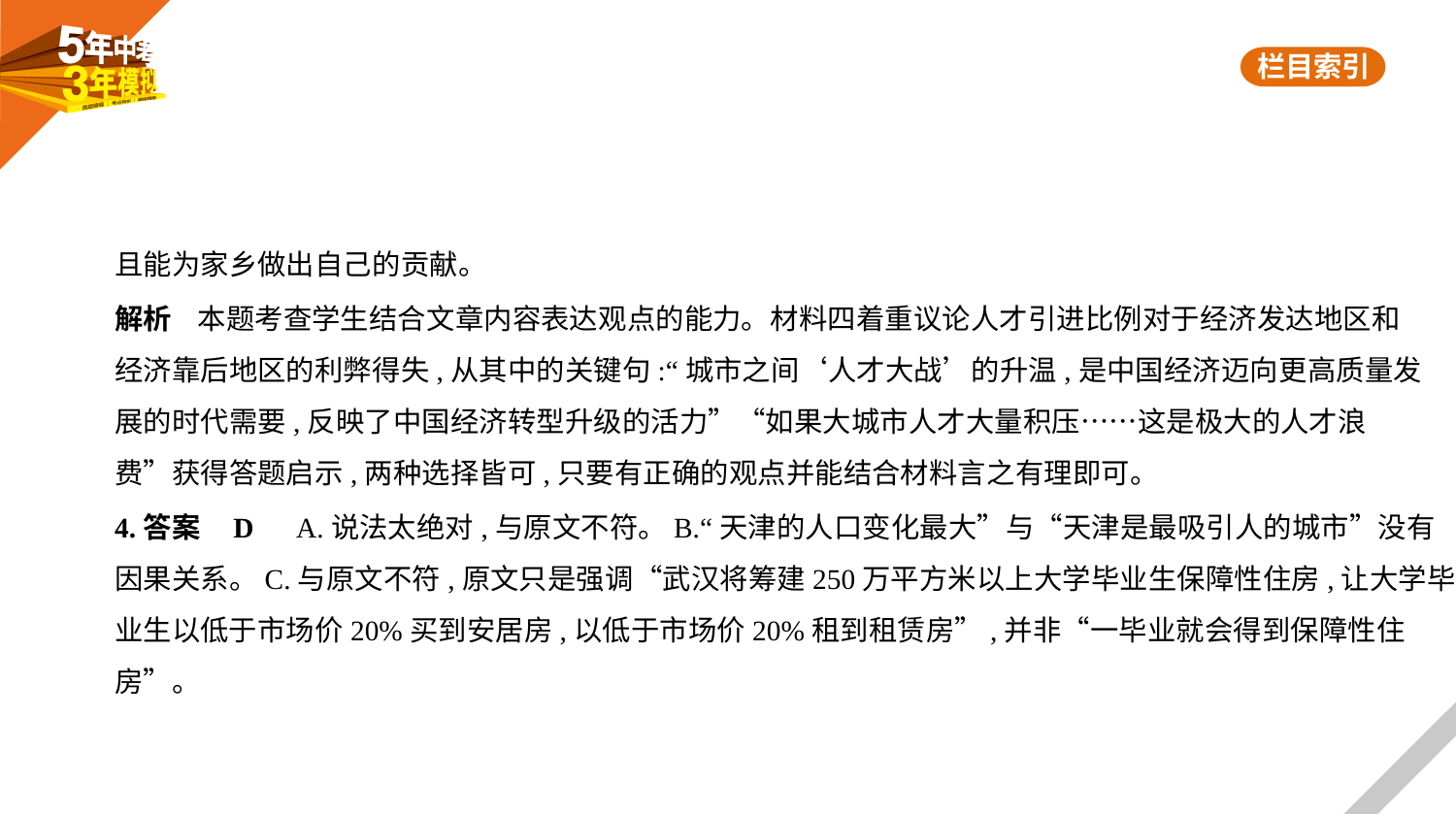

且能为家乡做出自己的贡献。
解析    本题考查学生结合文章内容表达观点的能力。材料四着重议论人才引进比例对于经济发达地区和
经济靠后地区的利弊得失,从其中的关键句:“城市之间‘人才大战’的升温,是中国经济迈向更高质量发
展的时代需要,反映了中国经济转型升级的活力”“如果大城市人才大量积压……这是极大的人才浪
费”获得答题启示,两种选择皆可,只要有正确的观点并能结合材料言之有理即可。
4.答案    D　A.说法太绝对,与原文不符。B.“天津的人口变化最大”与“天津是最吸引人的城市”没有
因果关系。C.与原文不符,原文只是强调“武汉将筹建250万平方米以上大学毕业生保障性住房,让大学毕
业生以低于市场价20%买到安居房,以低于市场价20%租到租赁房”,并非“一毕业就会得到保障性住
房”。